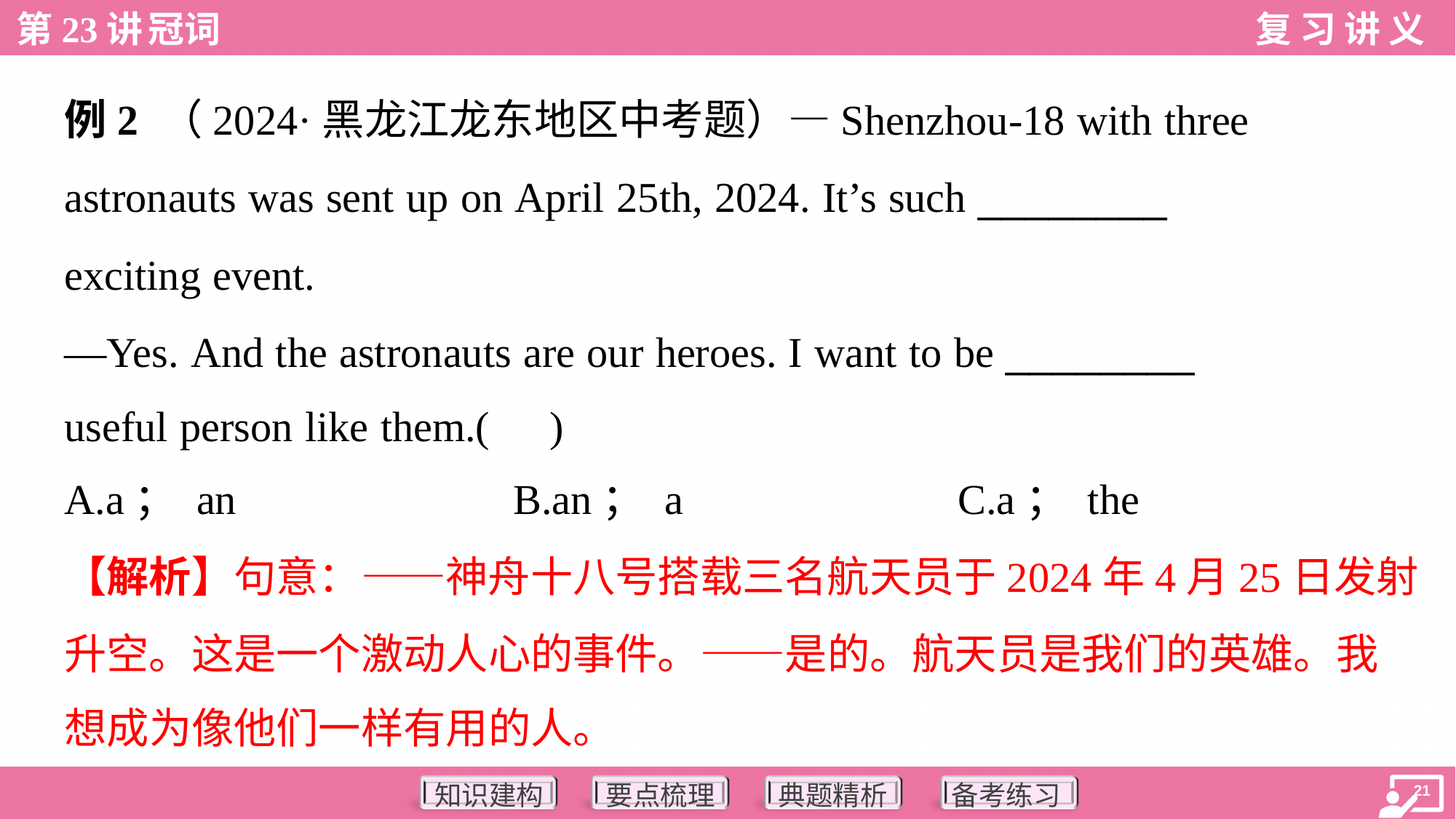

例2 （2024·黑龙江龙东地区中考题）—Shenzhou-18 with three
astronauts was sent up on April 25th, 2024. It’s such ________
exciting event.
—Yes. And the astronauts are our heroes. I want to be ________
useful person like them.(     )
A.a； an	B.an； a	C.a； the
【解析】句意：——神舟十八号搭载三名航天员于2024年4月25日发射
升空。这是一个激动人心的事件。——是的。航天员是我们的英雄。我
想成为像他们一样有用的人。